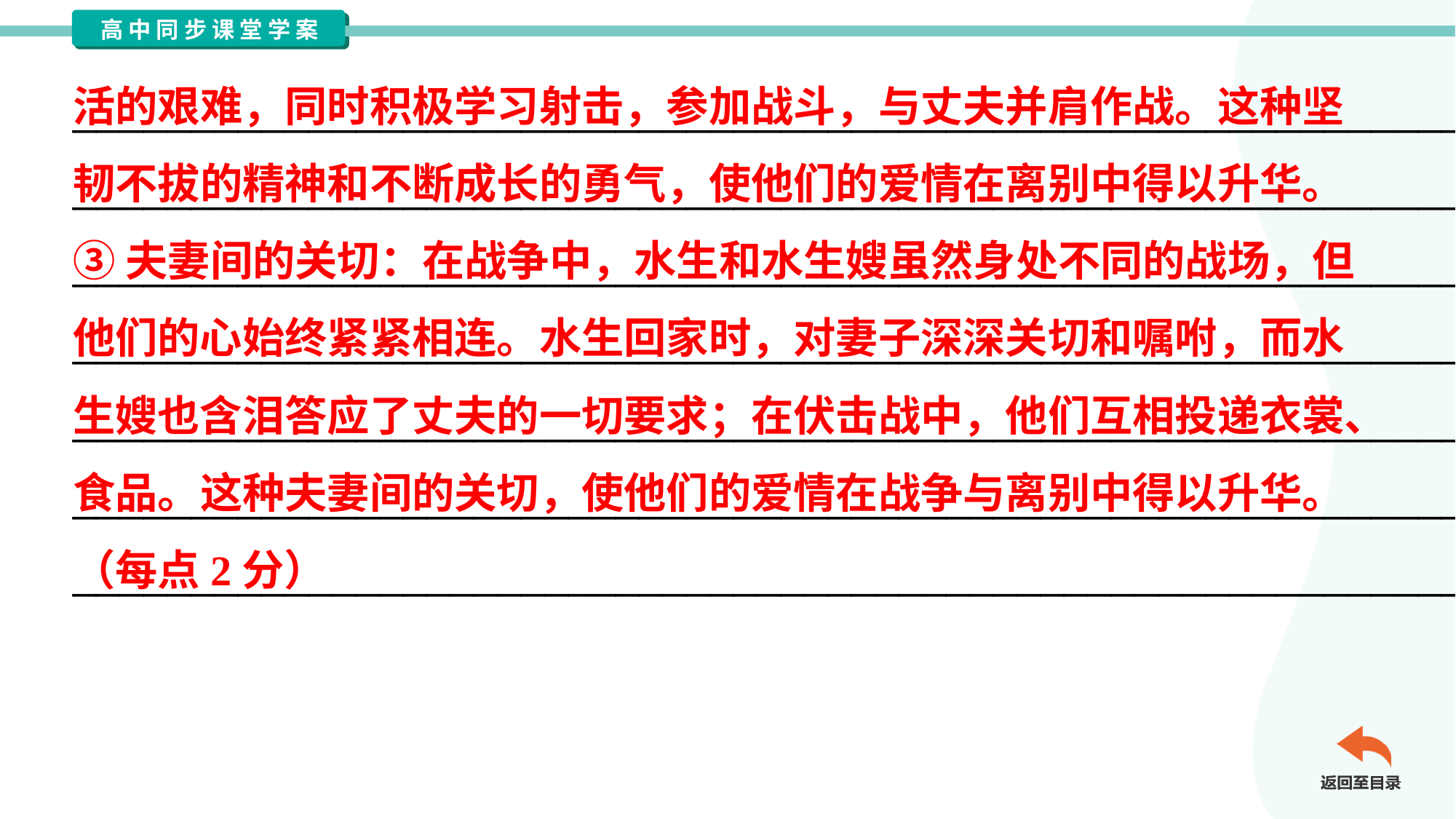

活的艰难，同时积极学习射击，参加战斗，与丈夫并肩作战。这种坚
韧不拔的精神和不断成长的勇气，使他们的爱情在离别中得以升华。
③夫妻间的关切：在战争中，水生和水生嫂虽然身处不同的战场，但
他们的心始终紧紧相连。水生回家时，对妻子深深关切和嘱咐，而水
生嫂也含泪答应了丈夫的一切要求；在伏击战中，他们互相投递衣裳、
食品。这种夫妻间的关切，使他们的爱情在战争与离别中得以升华。
（每点2分）
_____________________________________________________________
_____________________________________________________________
_____________________________________________________________
_____________________________________________________________
_____________________________________________________________
_____________________________________________________________
_____________________________________________________________